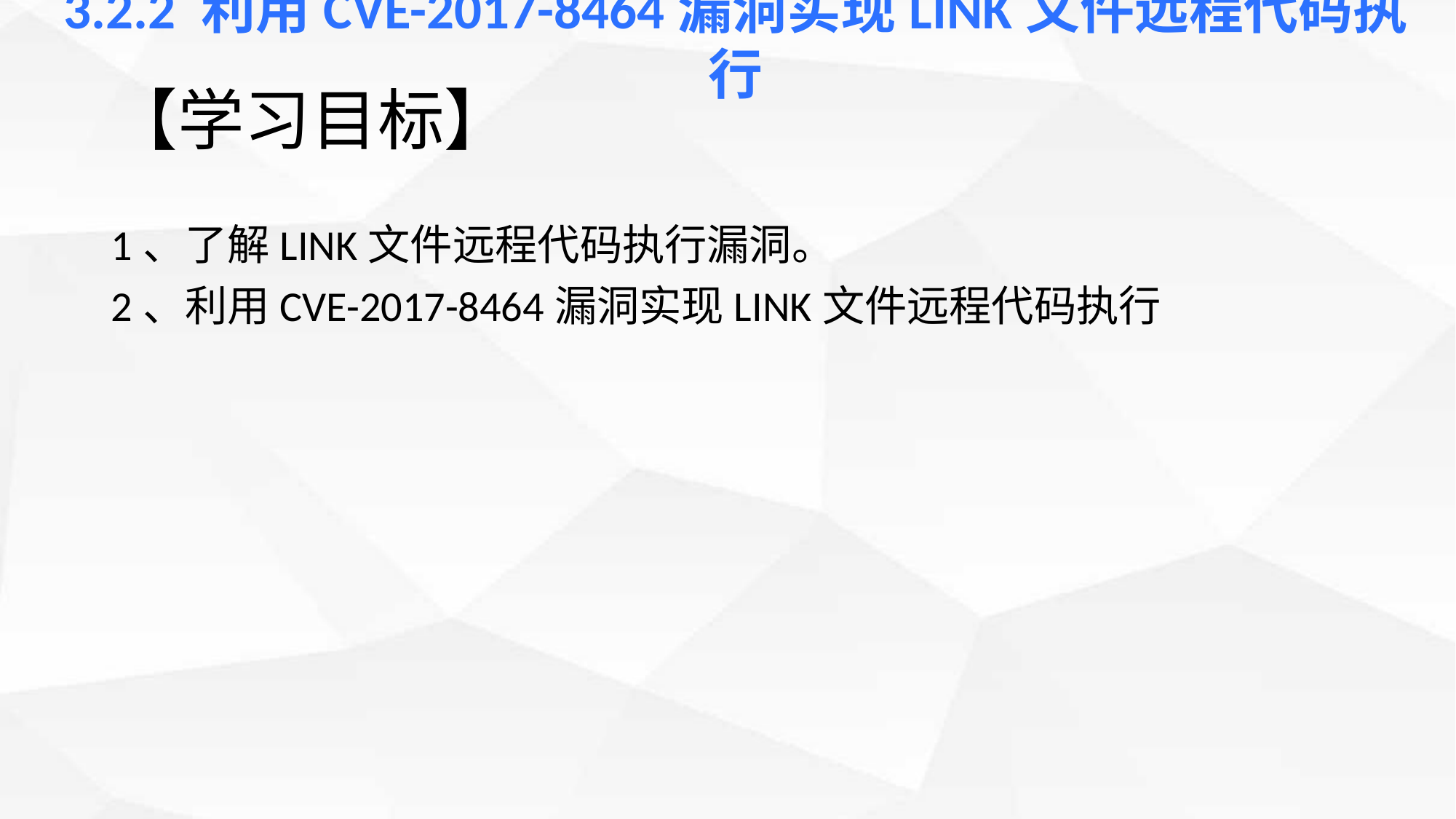

3.2.2 利用CVE-2017-8464漏洞实现LINK文件远程代码执行
# 【学习目标】
1、了解LINK文件远程代码执行漏洞。
2、利用CVE-2017-8464漏洞实现LINK文件远程代码执行